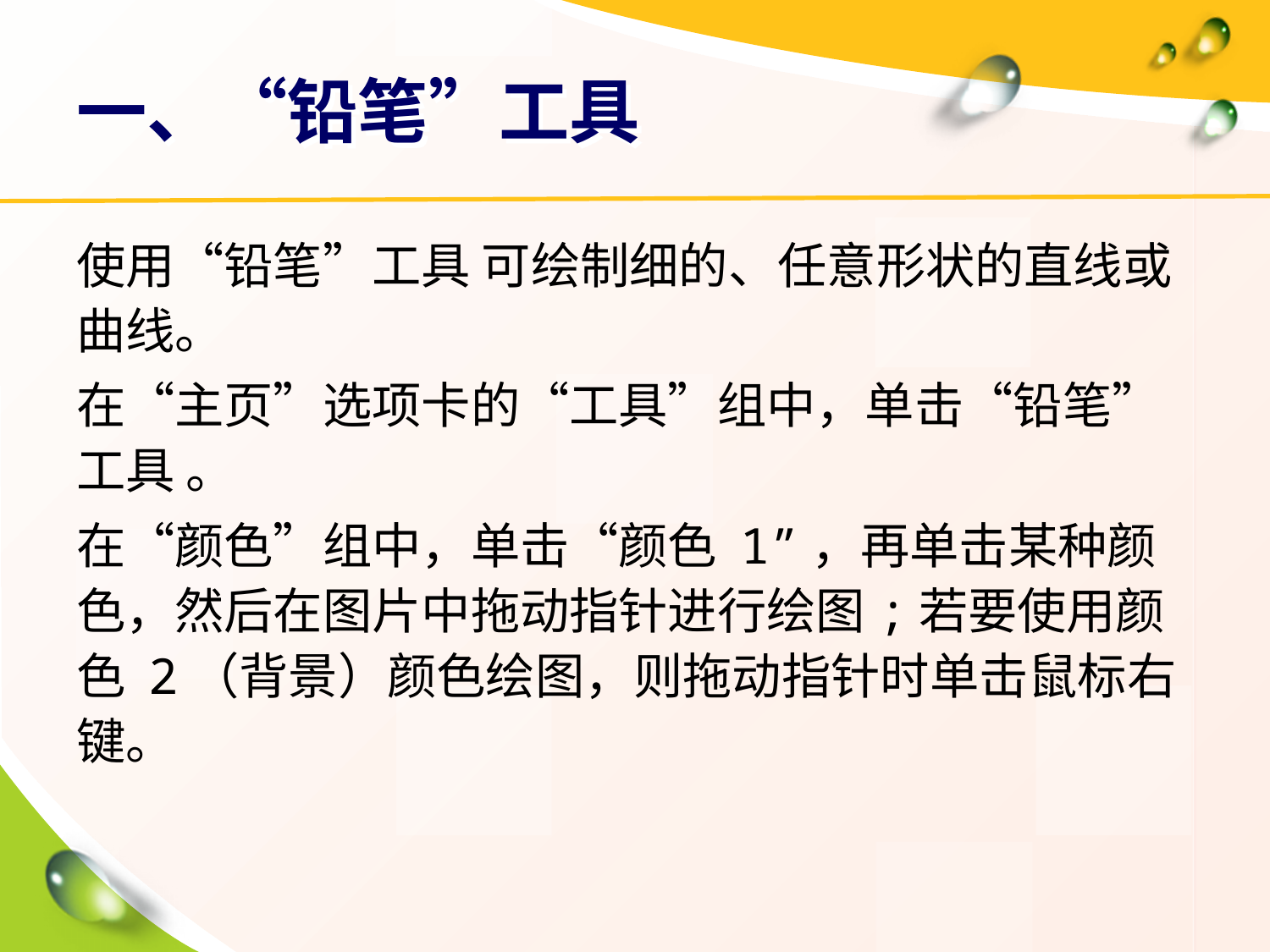

# 一、“铅笔”工具
使用“铅笔”工具 可绘制细的、任意形状的直线或曲线。
在“主页”选项卡的“工具”组中，单击“铅笔”工具 。
在“颜色”组中，单击“颜色 1”，再单击某种颜色，然后在图片中拖动指针进行绘图;若要使用颜色 2（背景）颜色绘图，则拖动指针时单击鼠标右键。